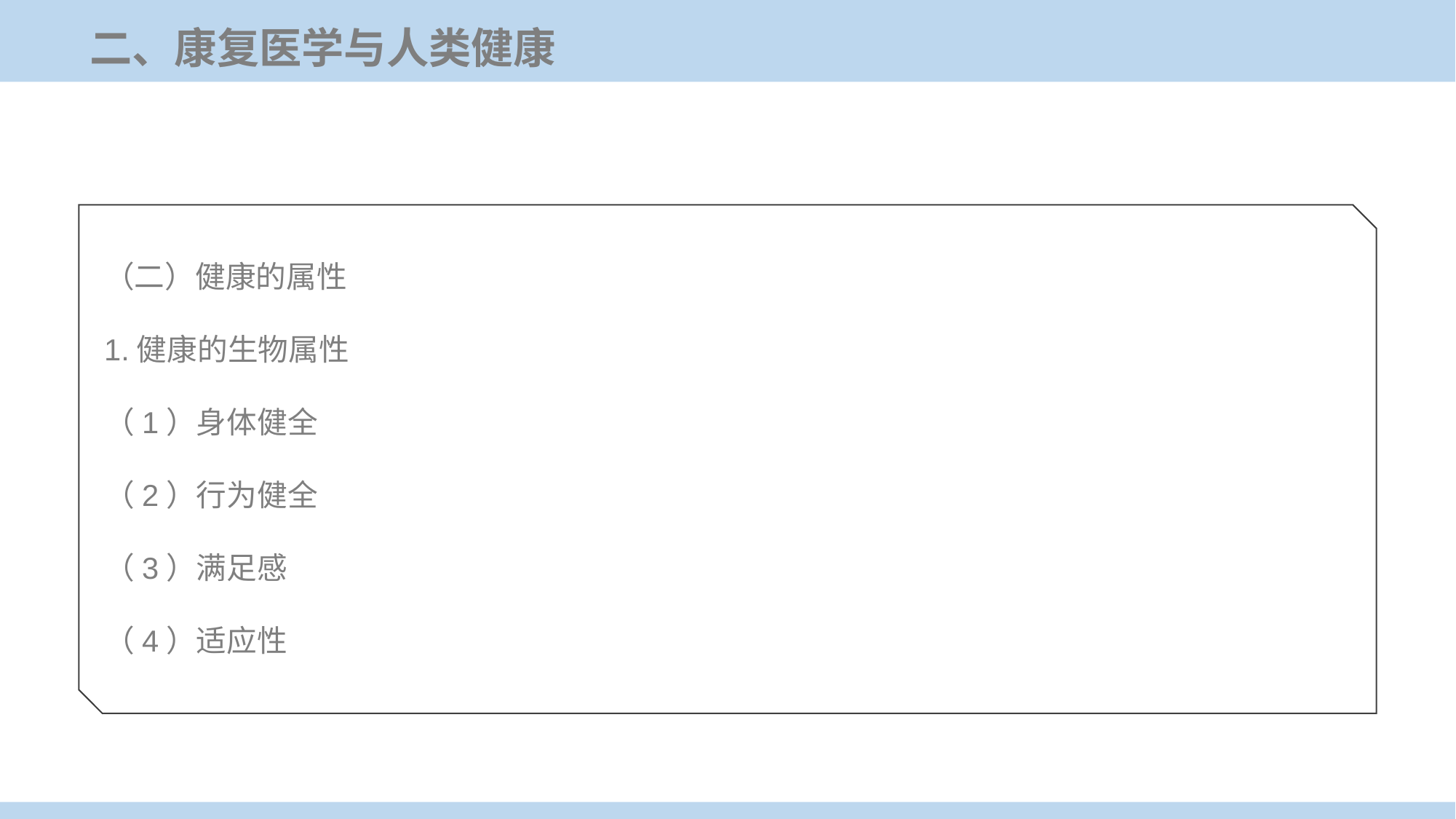

二、康复医学与人类健康

（二）健康的属性

1.健康的生物属性

（1）身体健全

（2）行为健全

（3）满足感

（4）适应性